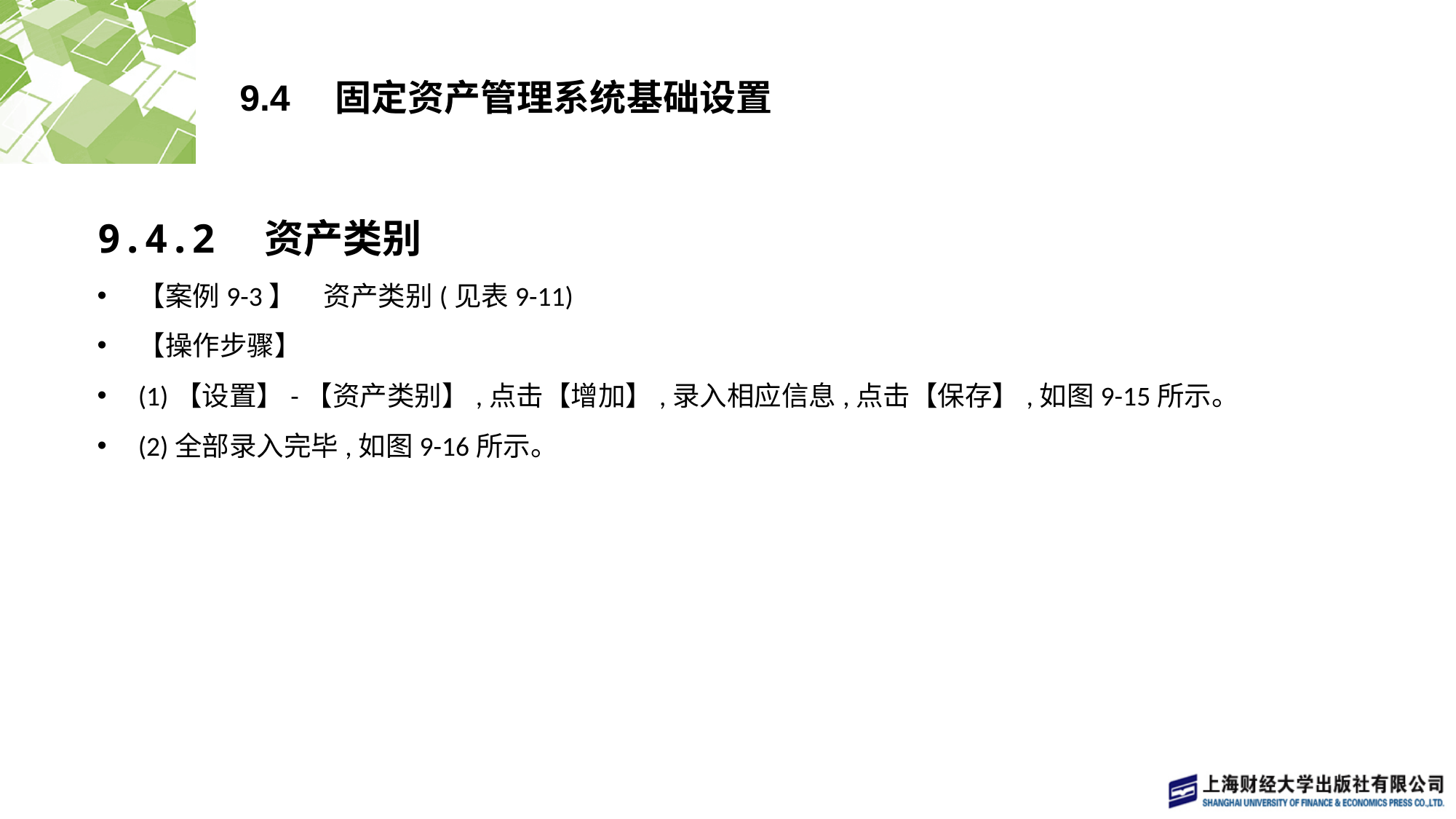

# 9.4　固定资产管理系统基础设置
9.4.2　资产类别
【案例9-3】　资产类别(见表9-11)
【操作步骤】
(1)【设置】-【资产类别】,点击【增加】,录入相应信息,点击【保存】,如图9-15所示。
(2)全部录入完毕,如图9-16所示。